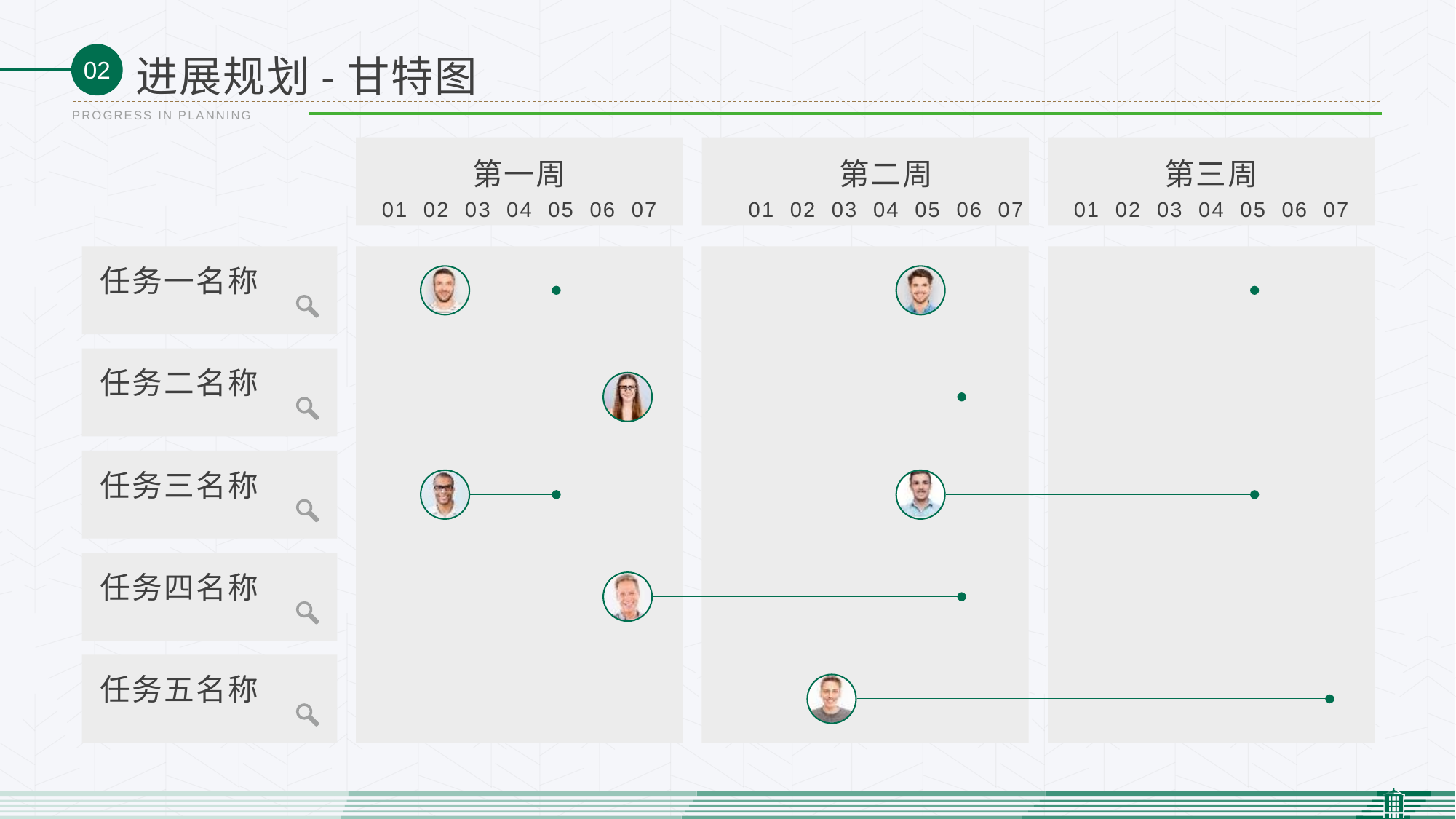

进展规划-甘特图
PROGRESS IN PLANNING

第一周
01  02  03  04  05  06  07

第二周
01  02  03  04  05  06  07

第三周
01  02  03  04  05  06  07

任务一名称

任务二名称

任务三名称

任务四名称

任务五名称